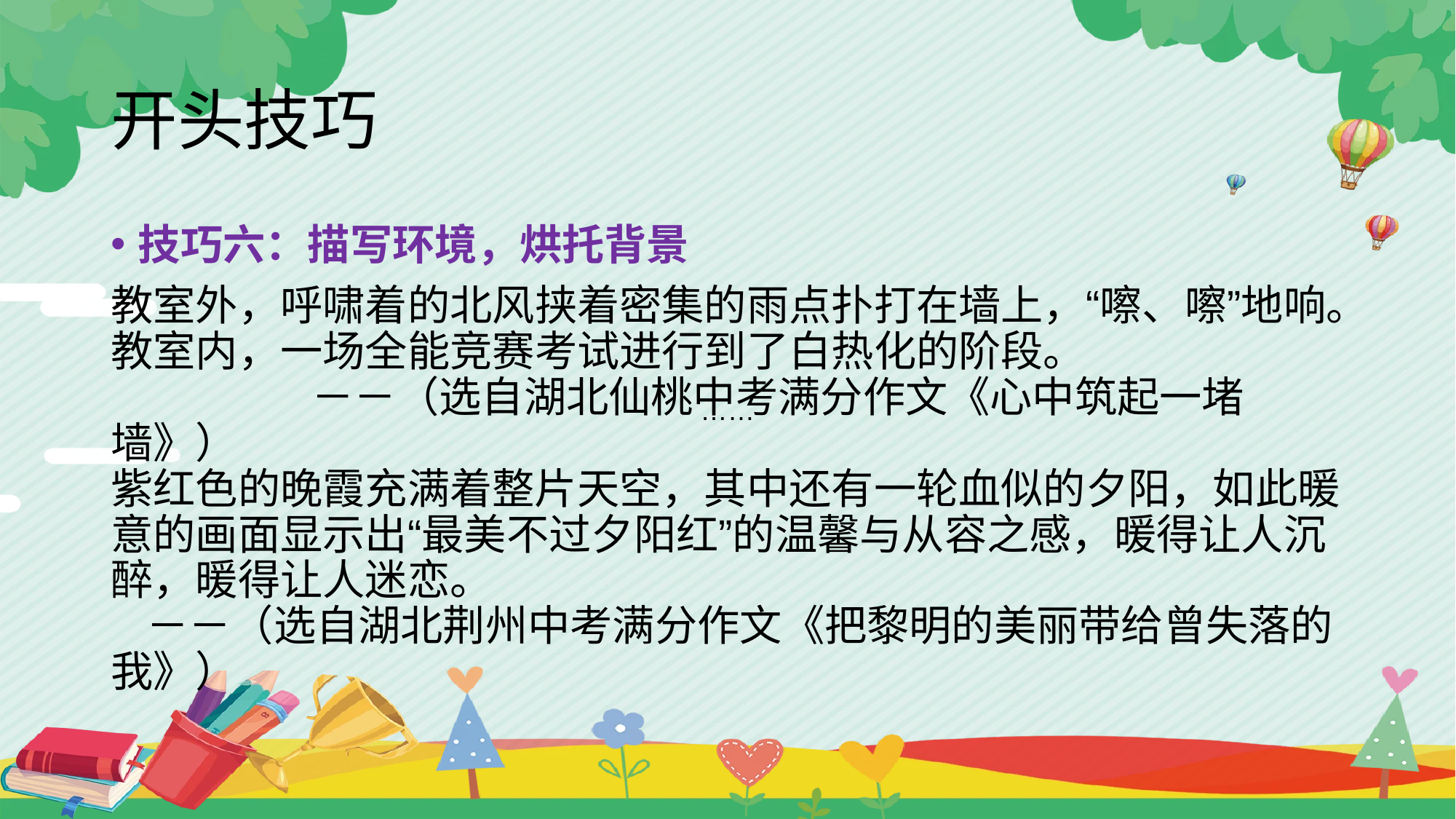

# 开头技巧
技巧六：描写环境，烘托背景
教室外，呼啸着的北风挟着密集的雨点扑打在墙上，“嚓、嚓”地响。教室内，一场全能竞赛考试进行到了白热化的阶段。
                 －－（选自湖北仙桃中考满分作文《心中筑起一堵墙》）
紫红色的晚霞充满着整片天空，其中还有一轮血似的夕阳，如此暖意的画面显示出“最美不过夕阳红”的温馨与从容之感，暖得让人沉醉，暖得让人迷恋。
   －－（选自湖北荆州中考满分作文《把黎明的美丽带给曾失落的我》）
……